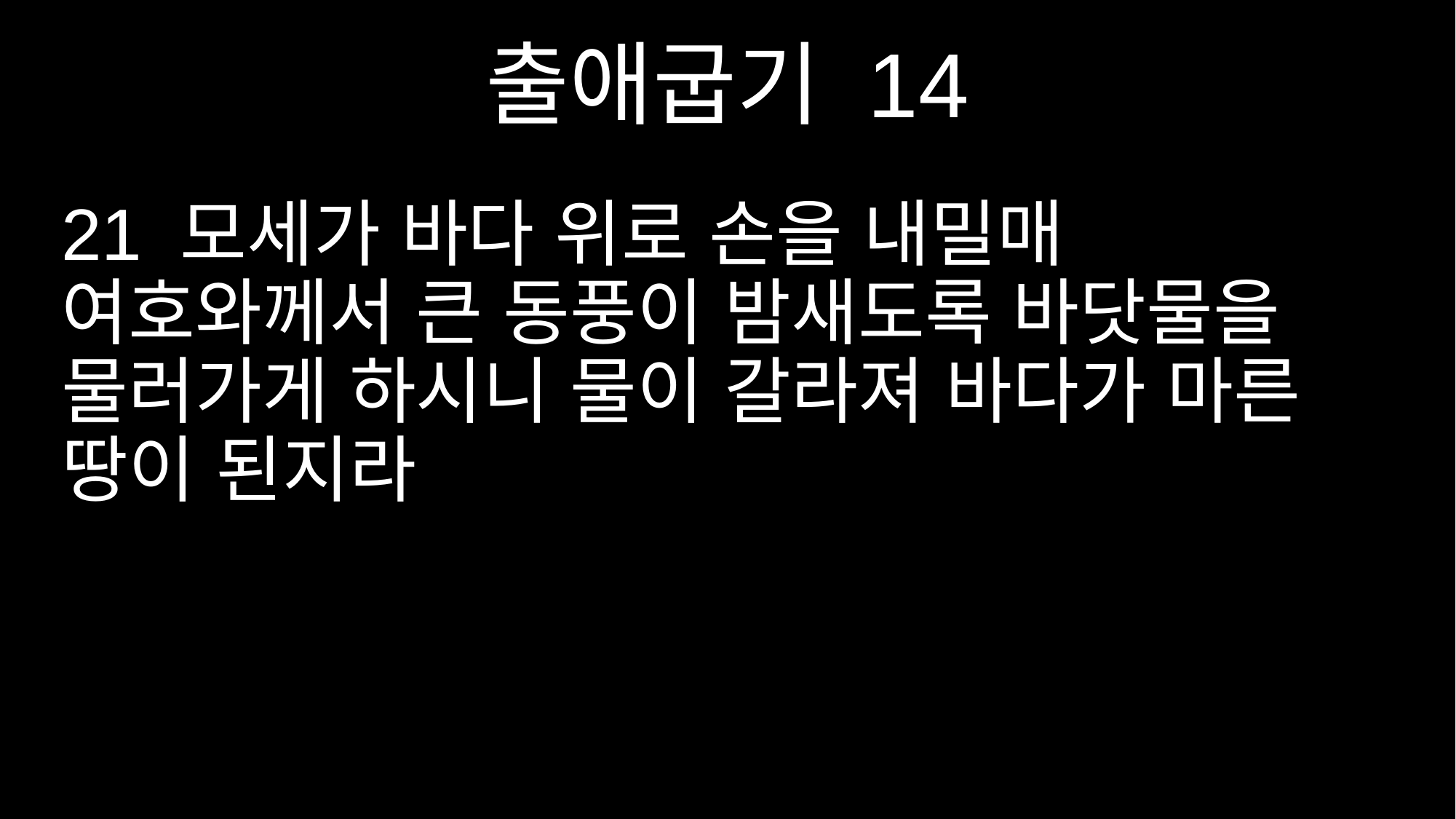

출애굽기 14
21 모세가 바다 위로 손을 내밀매 여호와께서 큰 동풍이 밤새도록 바닷물을 물러가게 하시니 물이 갈라져 바다가 마른 땅이 된지라